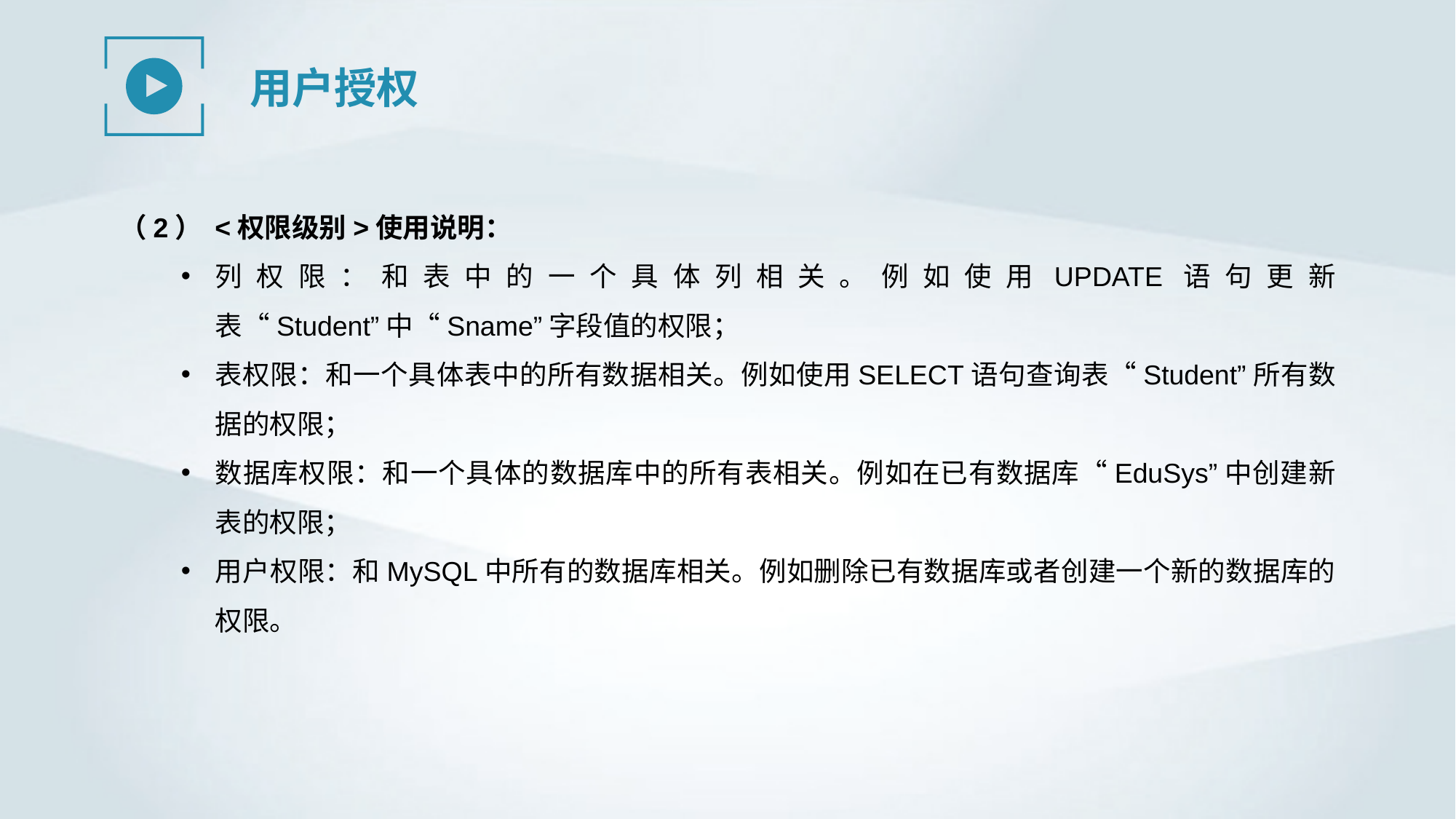

用户授权
（2） <权限级别>使用说明：
列权限：和表中的一个具体列相关。例如使用UPDATE语句更新表“Student”中“Sname”字段值的权限；
表权限：和一个具体表中的所有数据相关。例如使用SELECT语句查询表“Student”所有数据的权限；
数据库权限：和一个具体的数据库中的所有表相关。例如在已有数据库“EduSys”中创建新表的权限；
用户权限：和MySQL中所有的数据库相关。例如删除已有数据库或者创建一个新的数据库的权限。